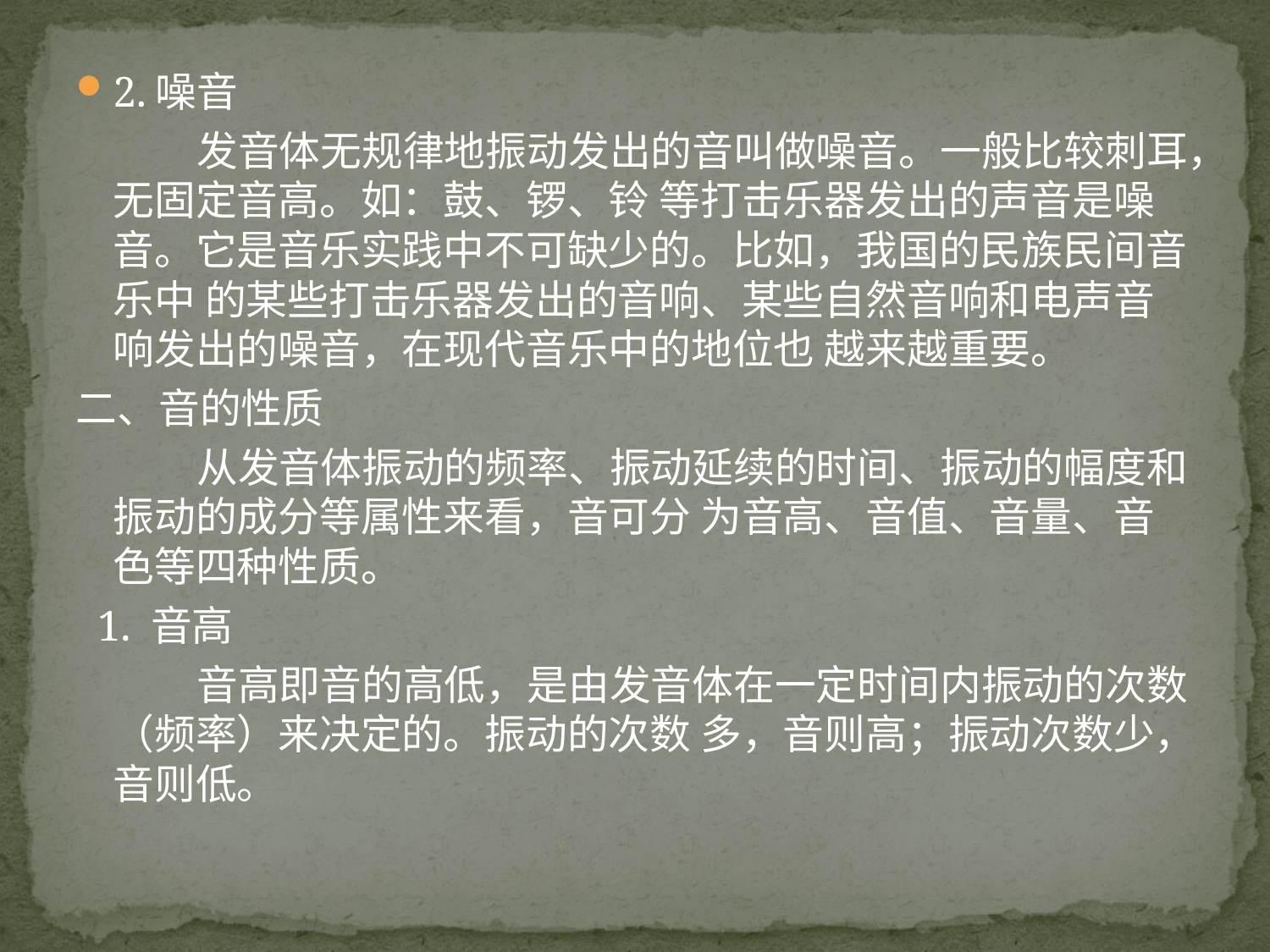

2.噪音
            发音体无规律地振动发出的音叫做噪音。一般比较刺耳，无固定音高。如：鼓、锣、铃 等打击乐器发出的声音是噪音。它是音乐实践中不可缺少的。比如，我国的民族民间音乐中 的某些打击乐器发出的音响、某些自然音响和电声音响发出的噪音，在现代音乐中的地位也 越来越重要。
二、音的性质
            从发音体振动的频率、振动延续的时间、振动的幅度和振动的成分等属性来看，音可分 为音高、音值、音量、音色等四种性质。
  1. 音高
            音高即音的高低，是由发音体在一定时间内振动的次数（频率）来决定的。振动的次数 多，音则高；振动次数少，音则低。